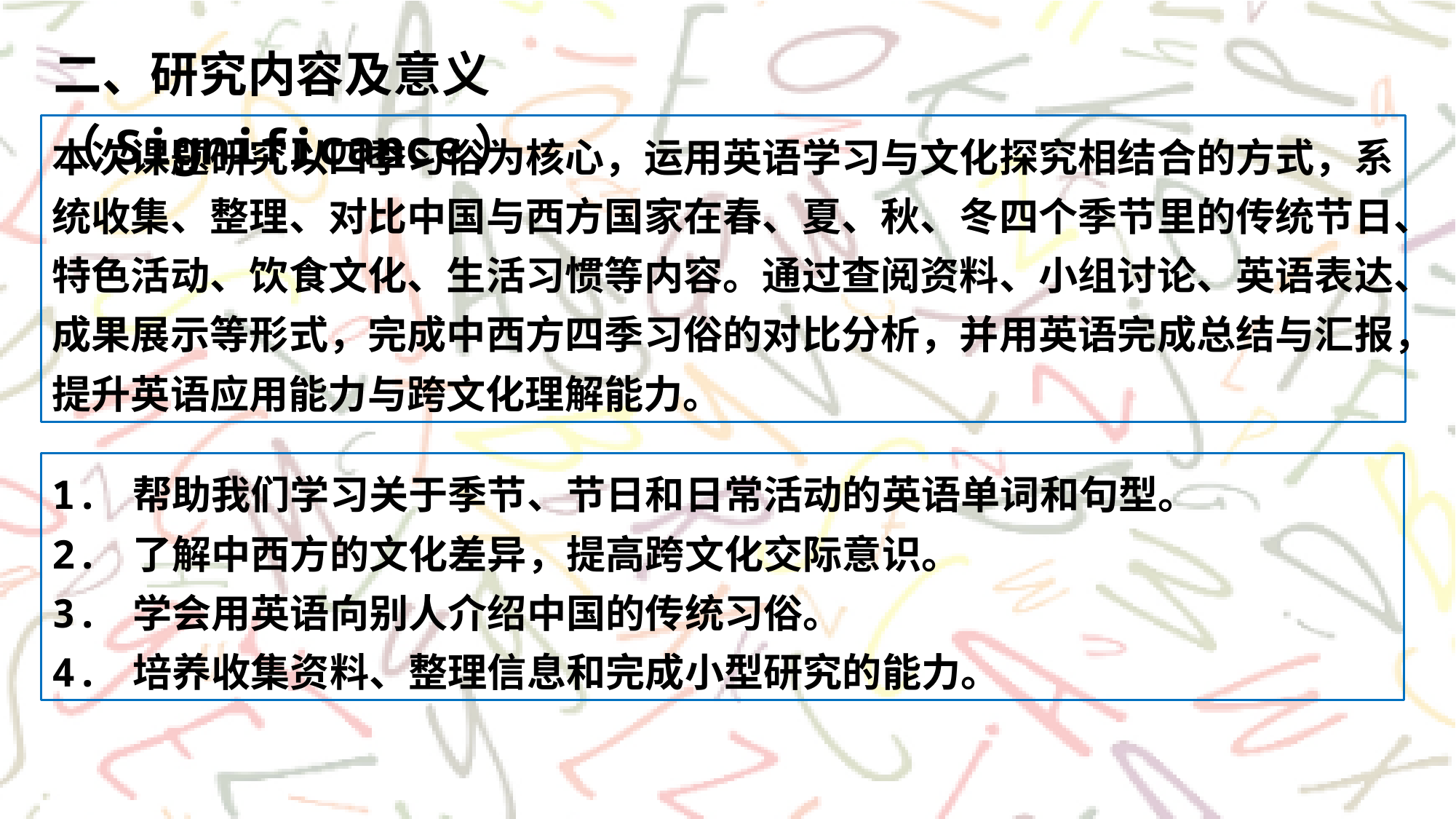

二、研究内容及意义（Significance）
本次课题研究以四季习俗为核心，运用英语学习与文化探究相结合的方式，系统收集、整理、对比中国与西方国家在春、夏、秋、冬四个季节里的传统节日、特色活动、饮食文化、生活习惯等内容。通过查阅资料、小组讨论、英语表达、成果展示等形式，完成中西方四季习俗的对比分析，并用英语完成总结与汇报，提升英语应用能力与跨文化理解能力。
1. 帮助我们学习关于季节、节日和日常活动的英语单词和句型。
2. 了解中西方的文化差异，提高跨文化交际意识。
3. 学会用英语向别人介绍中国的传统习俗。
4. 培养收集资料、整理信息和完成小型研究的能力。